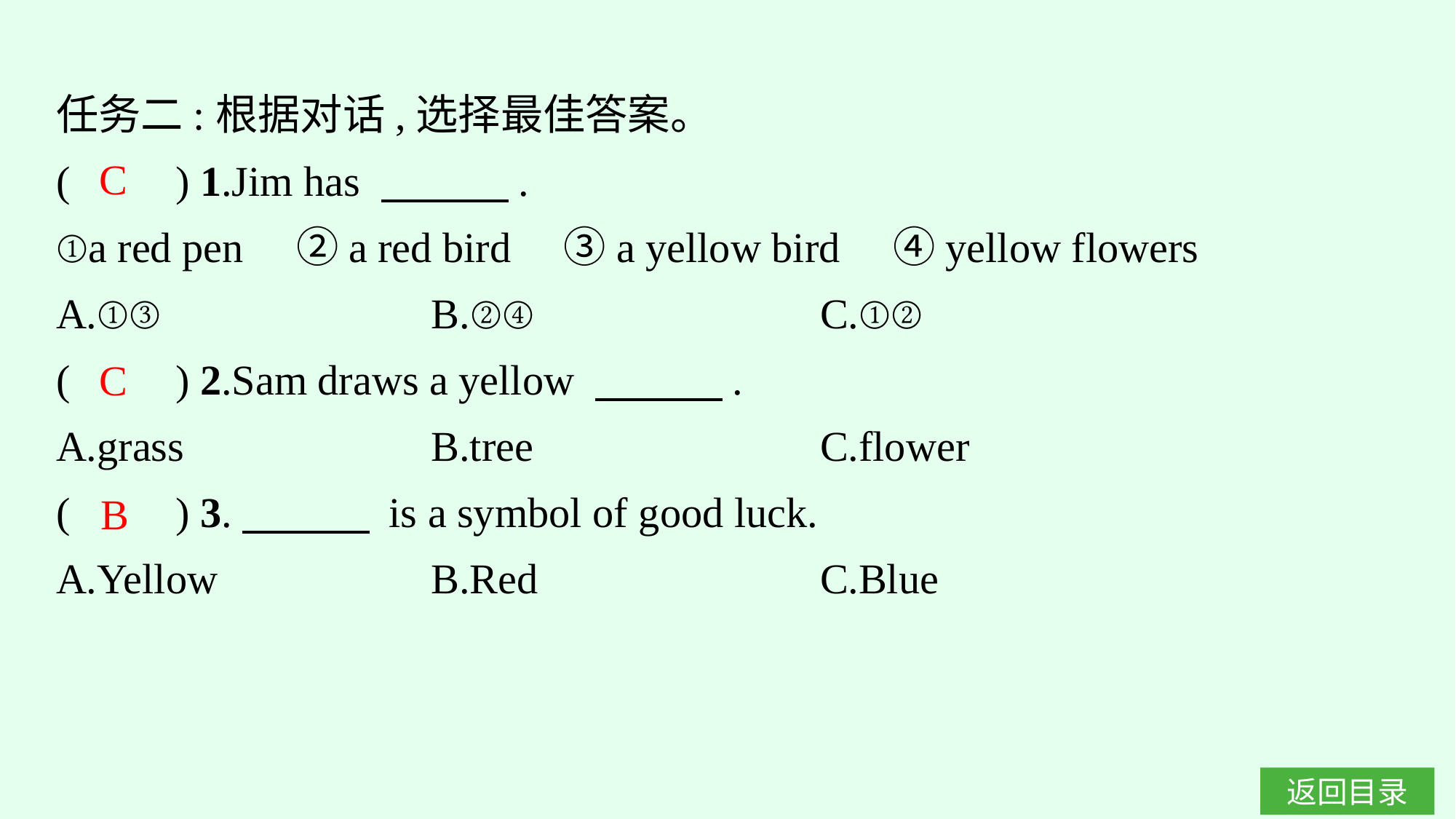

任务二:根据对话,选择最佳答案。
(　　) 1.Jim has 　　　.
①a red pen　②a red bird　③a yellow bird　④yellow flowers
A.①③			B.②④				C.①②
(　　) 2.Sam draws a yellow 　　　.
A.grass			B.tree				C.flower
(　　) 3.　　　 is a symbol of good luck.
A.Yellow		B.Red				C.Blue
C
C
B